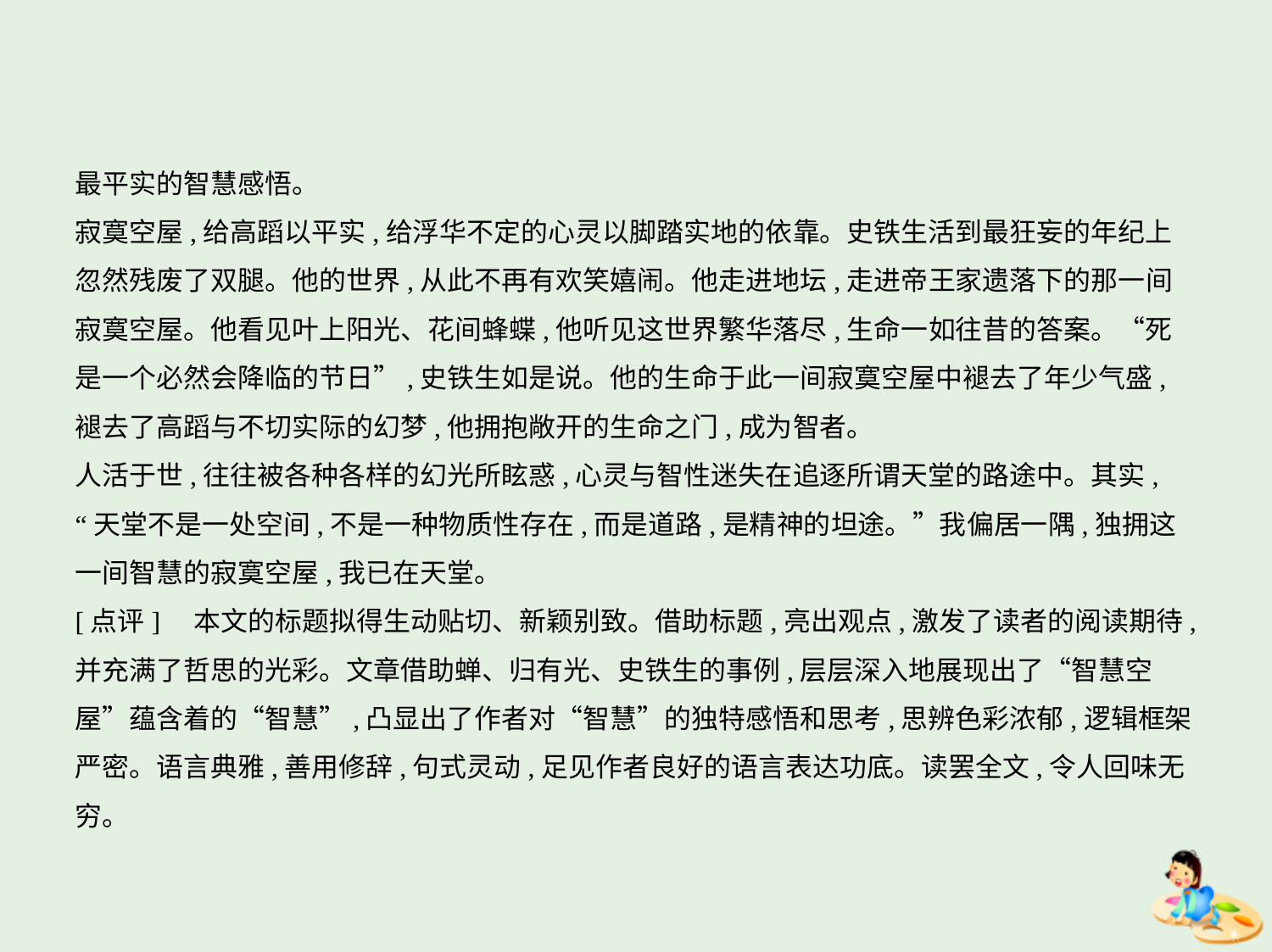

最平实的智慧感悟。
寂寞空屋,给高蹈以平实,给浮华不定的心灵以脚踏实地的依靠。史铁生活到最狂妄的年纪上
忽然残废了双腿。他的世界,从此不再有欢笑嬉闹。他走进地坛,走进帝王家遗落下的那一间
寂寞空屋。他看见叶上阳光、花间蜂蝶,他听见这世界繁华落尽,生命一如往昔的答案。“死
是一个必然会降临的节日”,史铁生如是说。他的生命于此一间寂寞空屋中褪去了年少气盛,
褪去了高蹈与不切实际的幻梦,他拥抱敞开的生命之门,成为智者。
人活于世,往往被各种各样的幻光所眩惑,心灵与智性迷失在追逐所谓天堂的路途中。其实,
“天堂不是一处空间,不是一种物质性存在,而是道路,是精神的坦途。”我偏居一隅,独拥这
一间智慧的寂寞空屋,我已在天堂。
[点评]　本文的标题拟得生动贴切、新颖别致。借助标题,亮出观点,激发了读者的阅读期待,
并充满了哲思的光彩。文章借助蝉、归有光、史铁生的事例,层层深入地展现出了“智慧空
屋”蕴含着的“智慧”,凸显出了作者对“智慧”的独特感悟和思考,思辨色彩浓郁,逻辑框架
严密。语言典雅,善用修辞,句式灵动,足见作者良好的语言表达功底。读罢全文,令人回味无
穷。